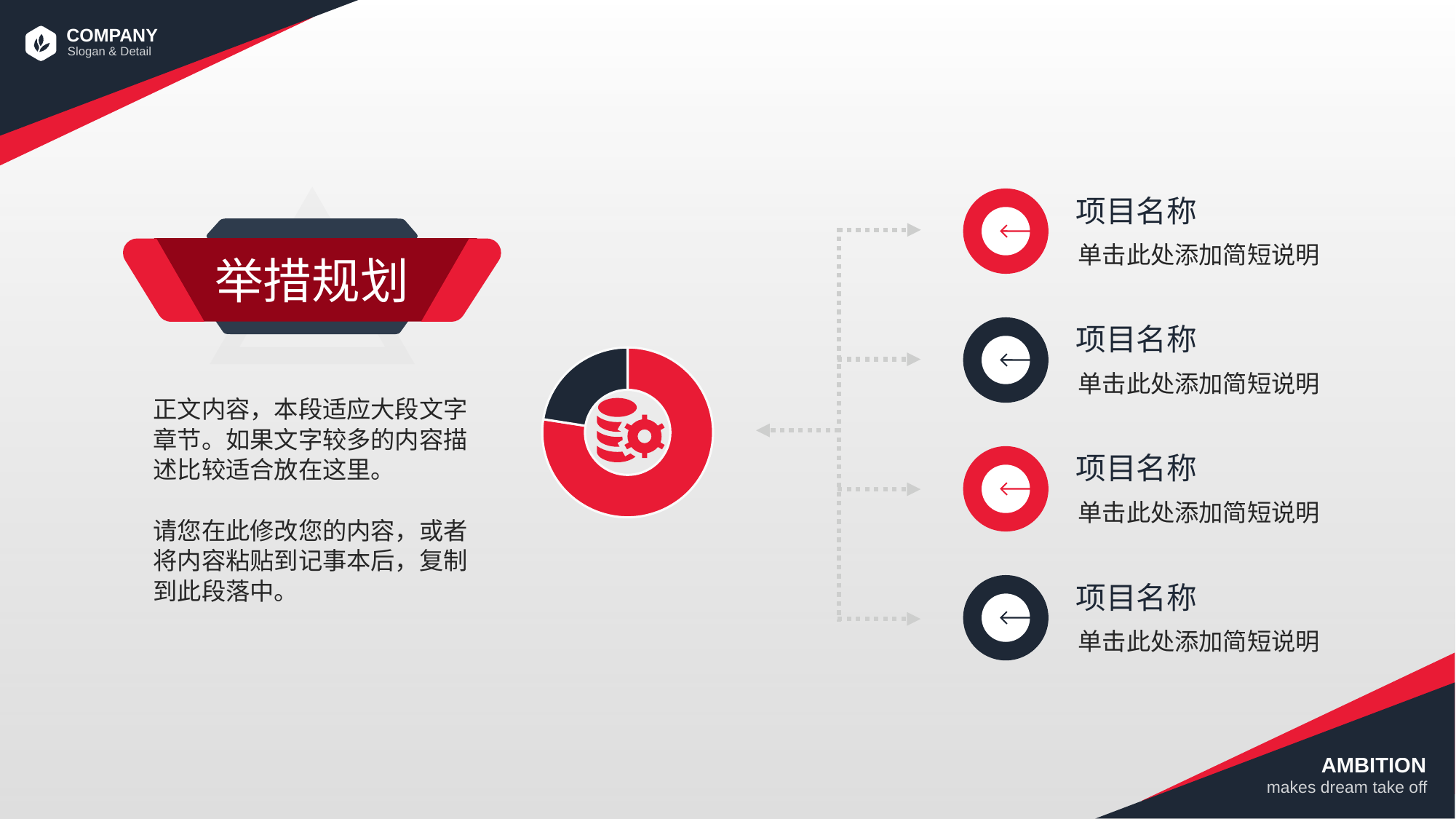

项目名称

举措规划

单击此处添加简短说明
项目名称

### Chart

| Category | 销售额 |
|---|---|
| 第一季度 | 11.0 |
| 第二季度 | 3.2 |
单击此处添加简短说明
正文内容，本段适应大段文字章节。如果文字较多的内容描述比较适合放在这里。
请您在此修改您的内容，或者将内容粘贴到记事本后，复制到此段落中。

项目名称

单击此处添加简短说明
项目名称

单击此处添加简短说明